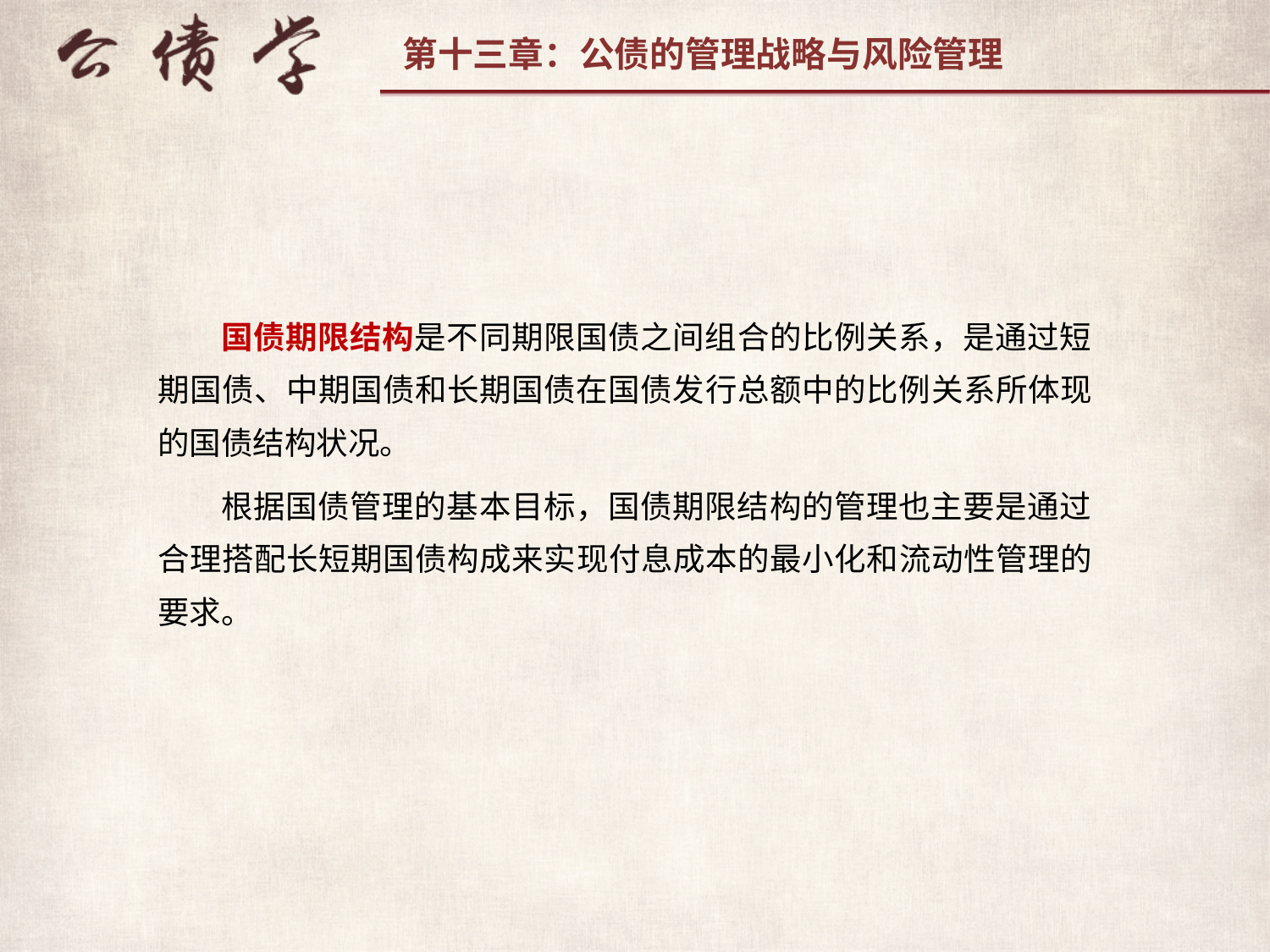

国债期限结构是不同期限国债之间组合的比例关系，是通过短期国债、中期国债和长期国债在国债发行总额中的比例关系所体现的国债结构状况。
根据国债管理的基本目标，国债期限结构的管理也主要是通过合理搭配长短期国债构成来实现付息成本的最小化和流动性管理的要求。
20